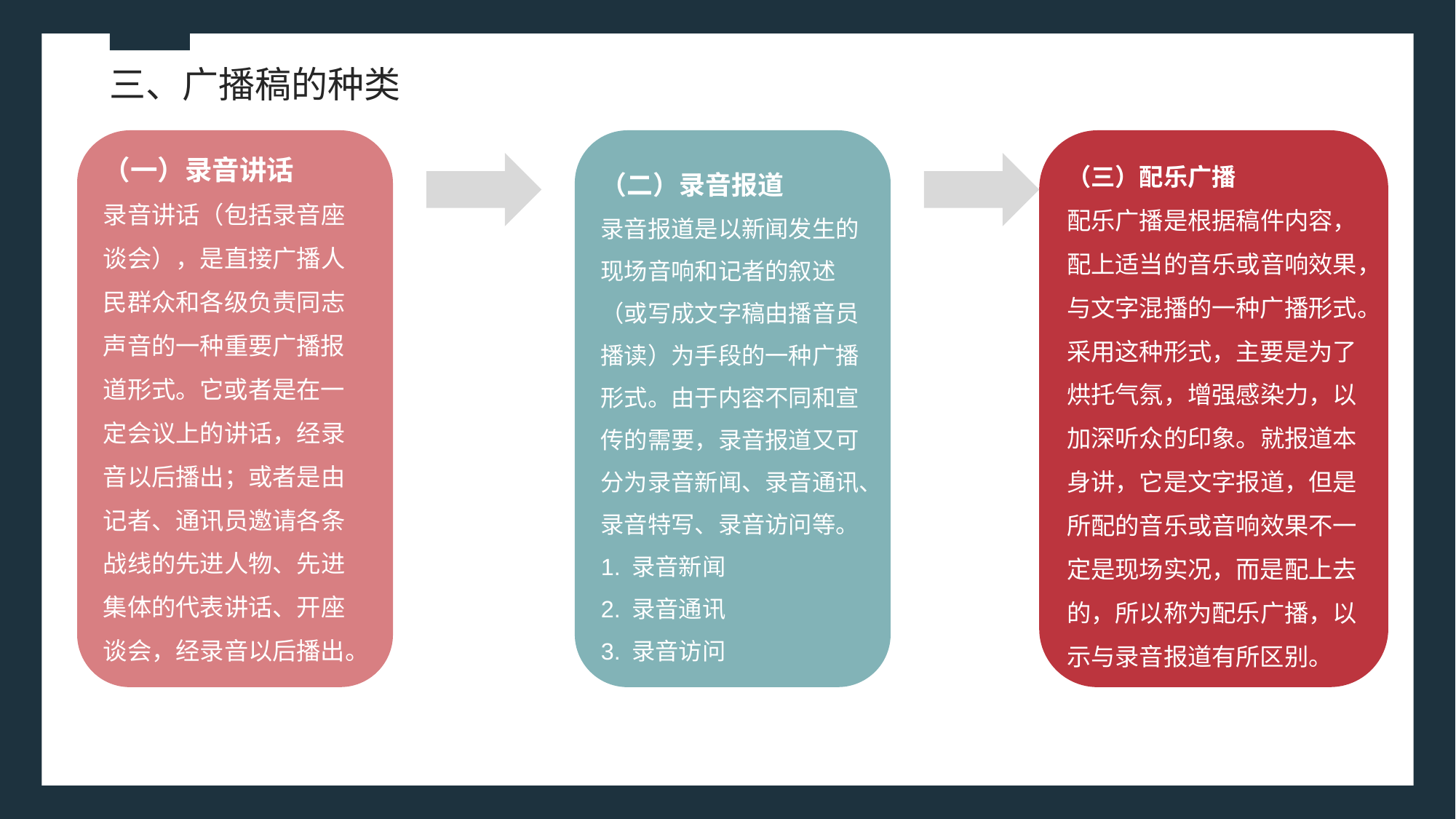

三、广播稿的种类
（一）录音讲话
录音讲话（包括录音座谈会），是直接广播人民群众和各级负责同志声音的一种重要广播报道形式。它或者是在一定会议上的讲话，经录音以后播出；或者是由记者、通讯员邀请各条战线的先进人物、先进集体的代表讲话、开座谈会，经录音以后播出。
（二）录音报道
录音报道是以新闻发生的现场音响和记者的叙述（或写成文字稿由播音员播读）为手段的一种广播形式。由于内容不同和宣传的需要，录音报道又可分为录音新闻、录音通讯、录音特写、录音访问等。
1. 录音新闻
2. 录音通讯
3. 录音访问
（三）配乐广播
配乐广播是根据稿件内容，配上适当的音乐或音响效果，与文字混播的一种广播形式。采用这种形式，主要是为了烘托气氛，增强感染力，以加深听众的印象。就报道本身讲，它是文字报道，但是所配的音乐或音响效果不一定是现场实况，而是配上去的，所以称为配乐广播，以示与录音报道有所区别。